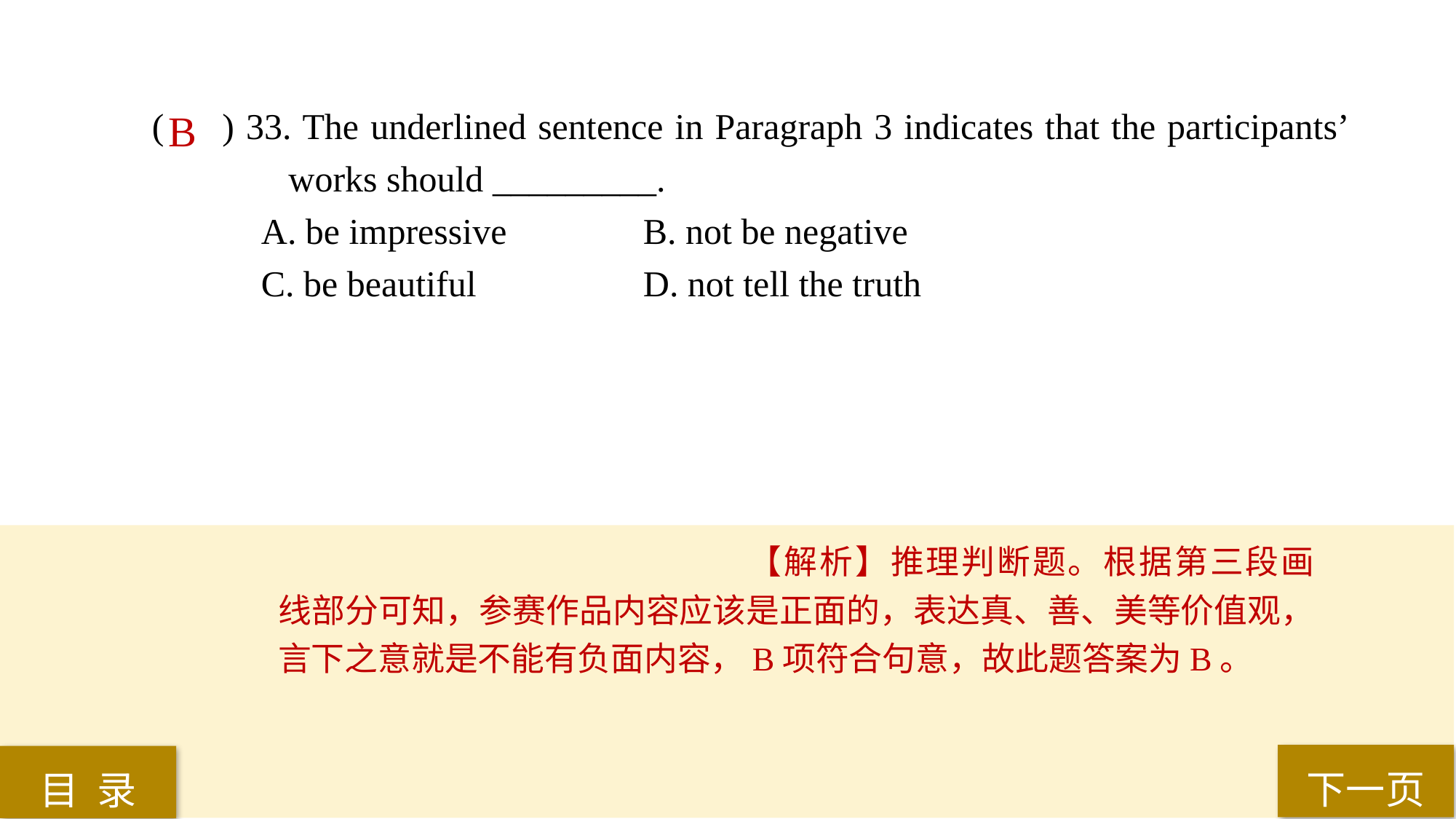

(     ) 33. The underlined sentence in Paragraph 3 indicates that the participants’ 	   works should _________.
A. be impressive 		B. not be negative
C. be beautiful 		D. not tell the truth
B
【解析】推理判断题。根据第三段画线部分可知，参赛作品内容应该是正面的，表达真、善、美等价值观，言下之意就是不能有负面内容，B项符合句意，故此题答案为B。